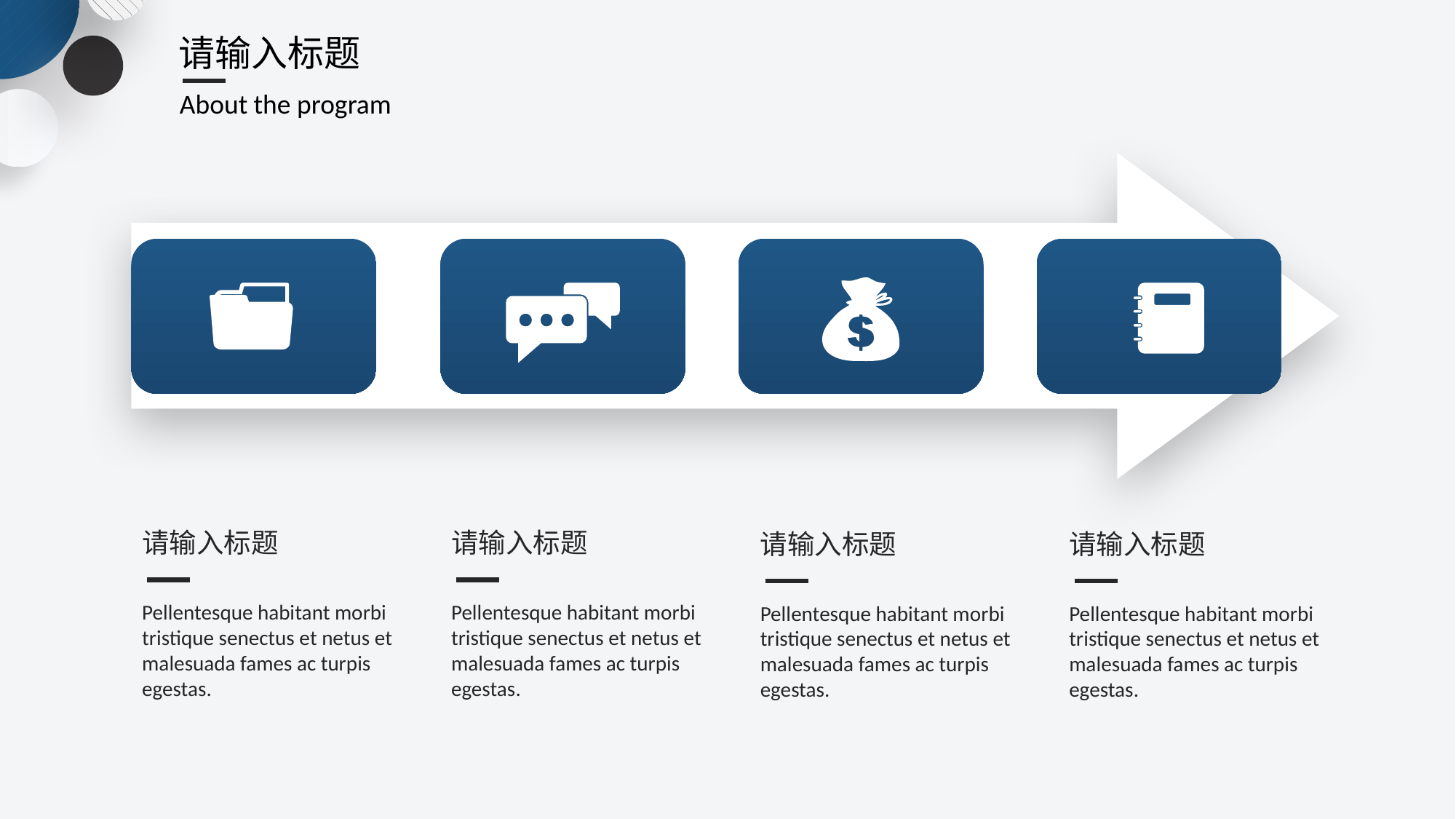

请输入标题

About the program

请输入标题
请输入标题
请输入标题
请输入标题
Pellentesque habitant morbi tristique senectus et netus et malesuada fames ac turpis egestas.
Pellentesque habitant morbi tristique senectus et netus et malesuada fames ac turpis egestas.
Pellentesque habitant morbi tristique senectus et netus et malesuada fames ac turpis egestas.
Pellentesque habitant morbi tristique senectus et netus et malesuada fames ac turpis egestas.